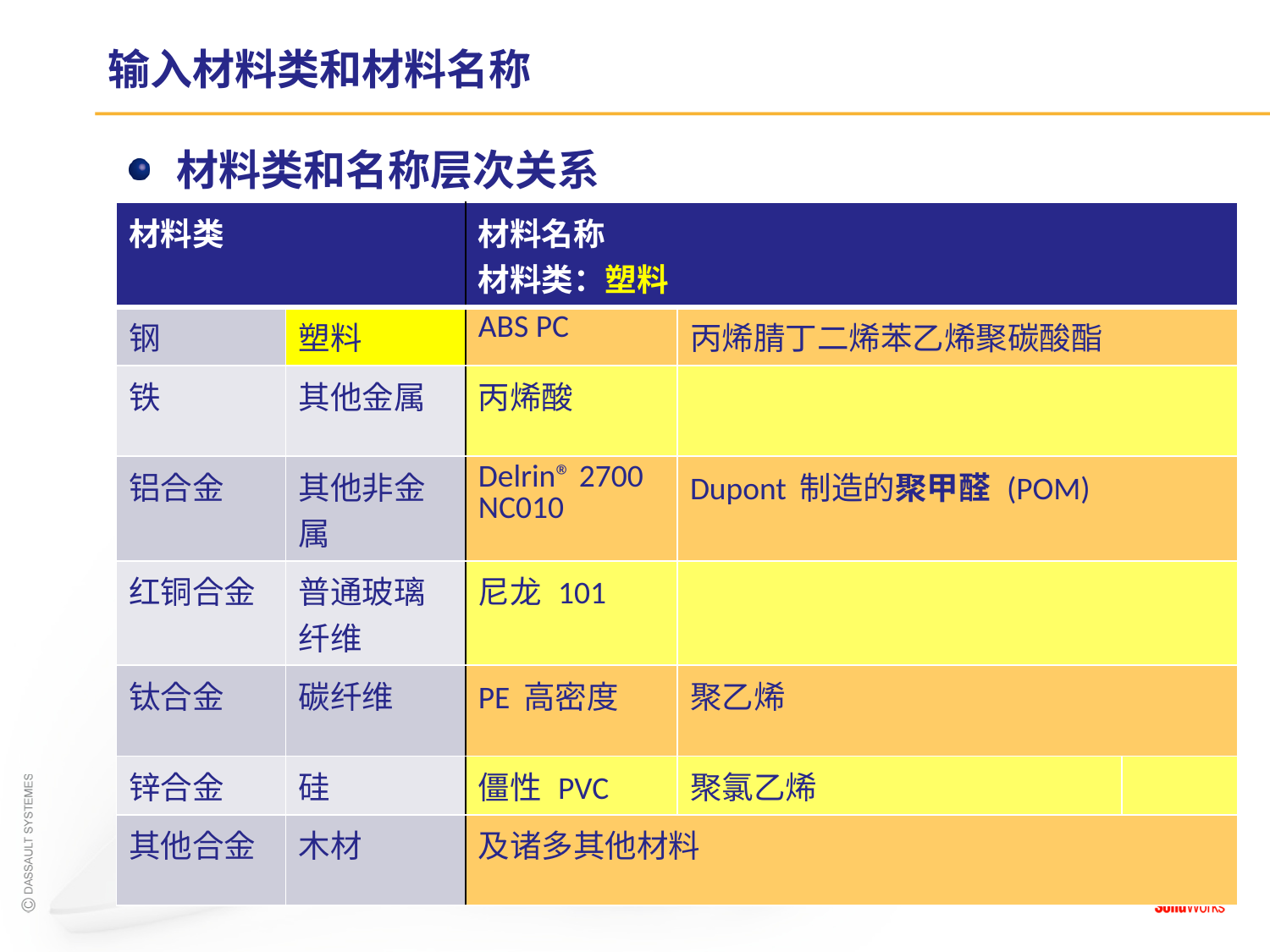

# 输入材料类和材料名称
材料类和名称层次关系

| 材料类 |  | 材料名称 材料类：塑料 |  |  |
| --- | --- | --- | --- | --- |
| 钢 | 塑料 | ABS PC | 丙烯腈丁二烯苯乙烯聚碳酸酯 |  |
| 铁 | 其他金属 | 丙烯酸 |  |  |
| 铝合金 | 其他非金属 | Delrin® 2700 NC010 | Dupont 制造的聚甲醛 (POM) |  |
| 红铜合金 | 普通玻璃纤维 | 尼龙 101 |  |  |
| 钛合金 | 碳纤维 | PE 高密度 | 聚乙烯 |  |
| 锌合金 | 硅 | 僵性 PVC | 聚氯乙烯 |  |
| 其他合金 | 木材 | 及诸多其他材料 |  |  |